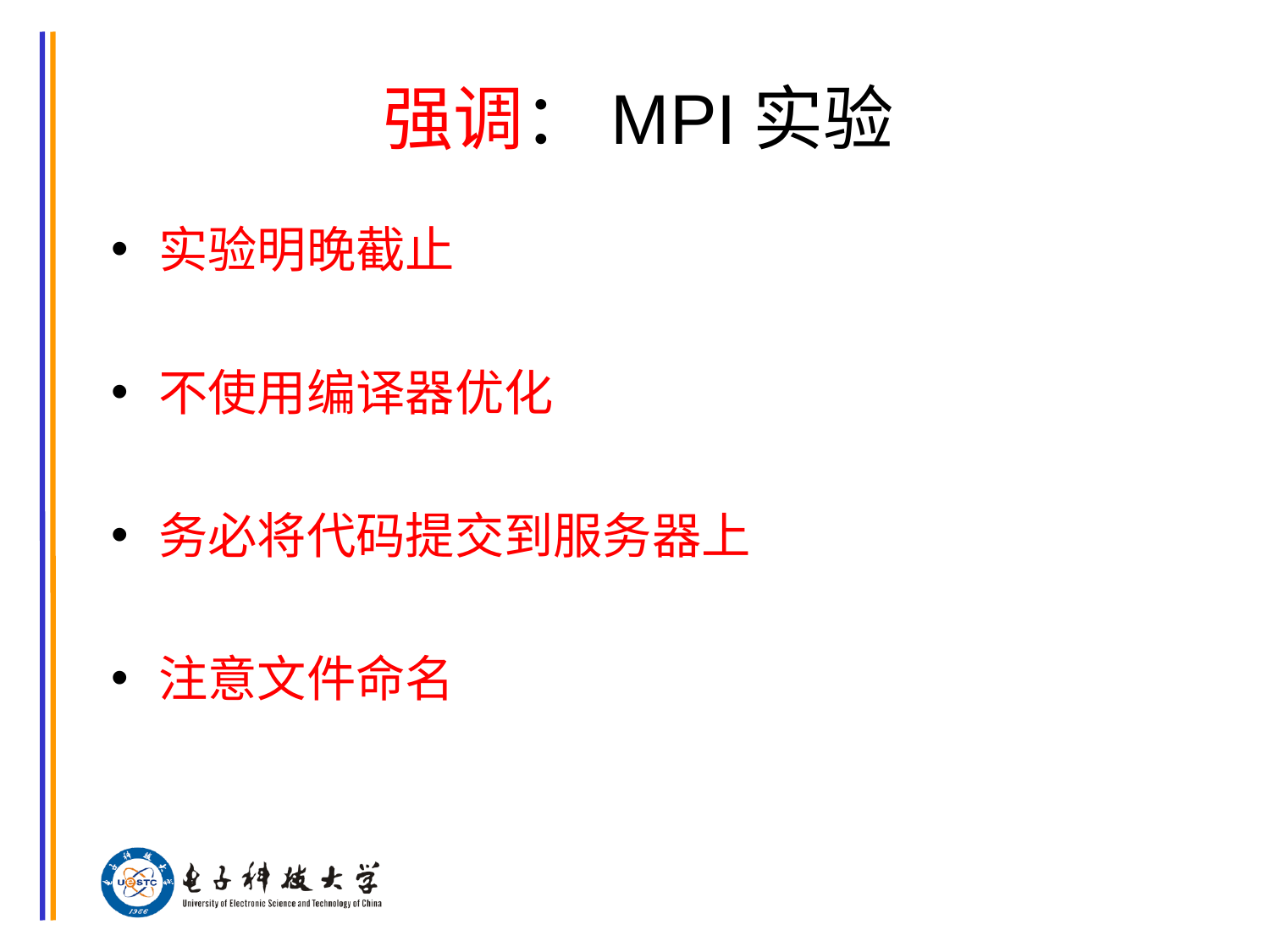

# 强调：MPI实验
实验明晚截止

不使用编译器优化

务必将代码提交到服务器上

注意文件命名